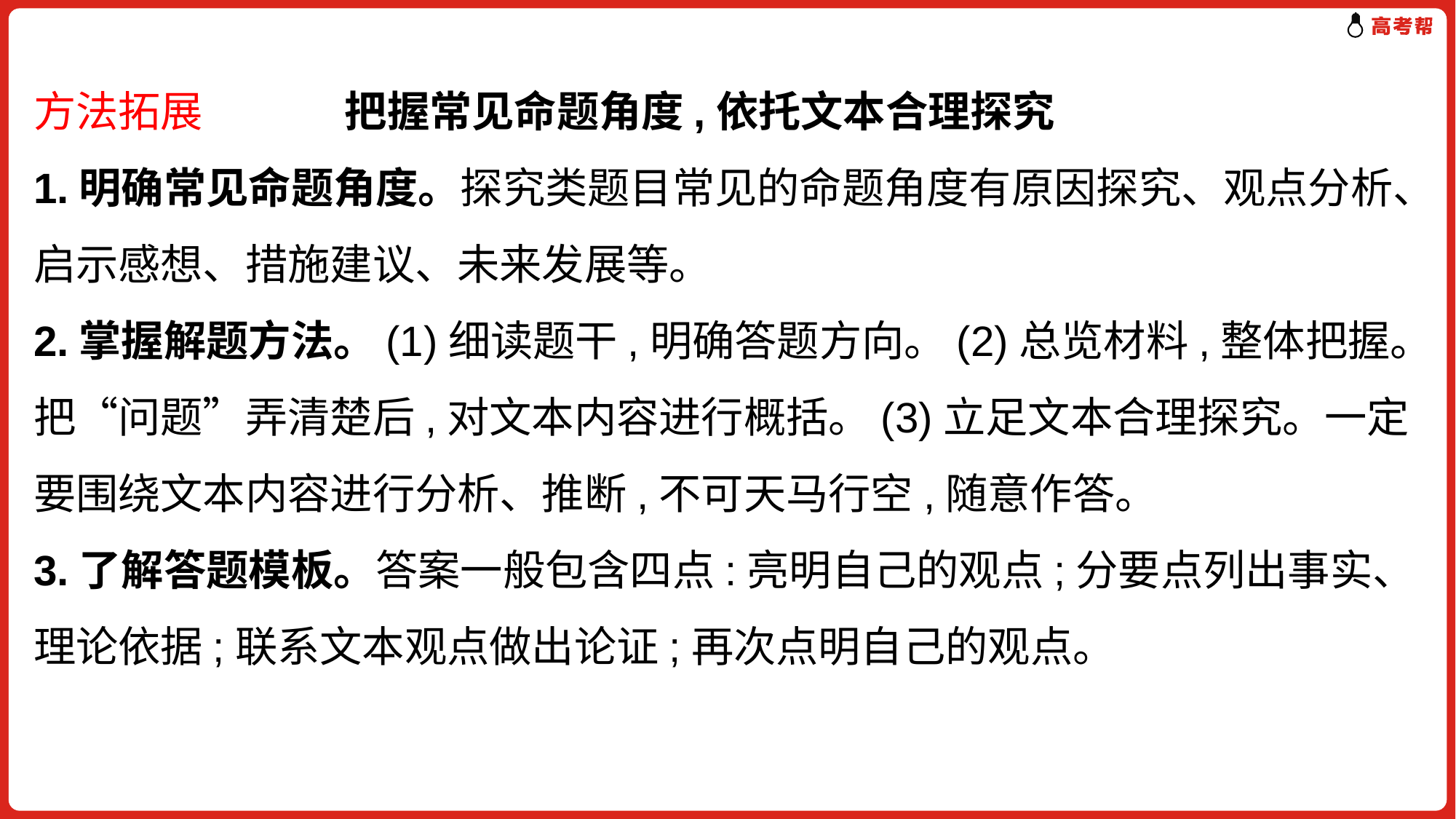

方法拓展               把握常见命题角度,依托文本合理探究
1.明确常见命题角度。探究类题目常见的命题角度有原因探究、观点分析、启示感想、措施建议、未来发展等。
2.掌握解题方法。(1)细读题干,明确答题方向。(2)总览材料,整体把握。把“问题”弄清楚后,对文本内容进行概括。(3)立足文本合理探究。一定要围绕文本内容进行分析、推断,不可天马行空,随意作答。
3.了解答题模板。答案一般包含四点:亮明自己的观点;分要点列出事实、理论依据;联系文本观点做出论证;再次点明自己的观点。